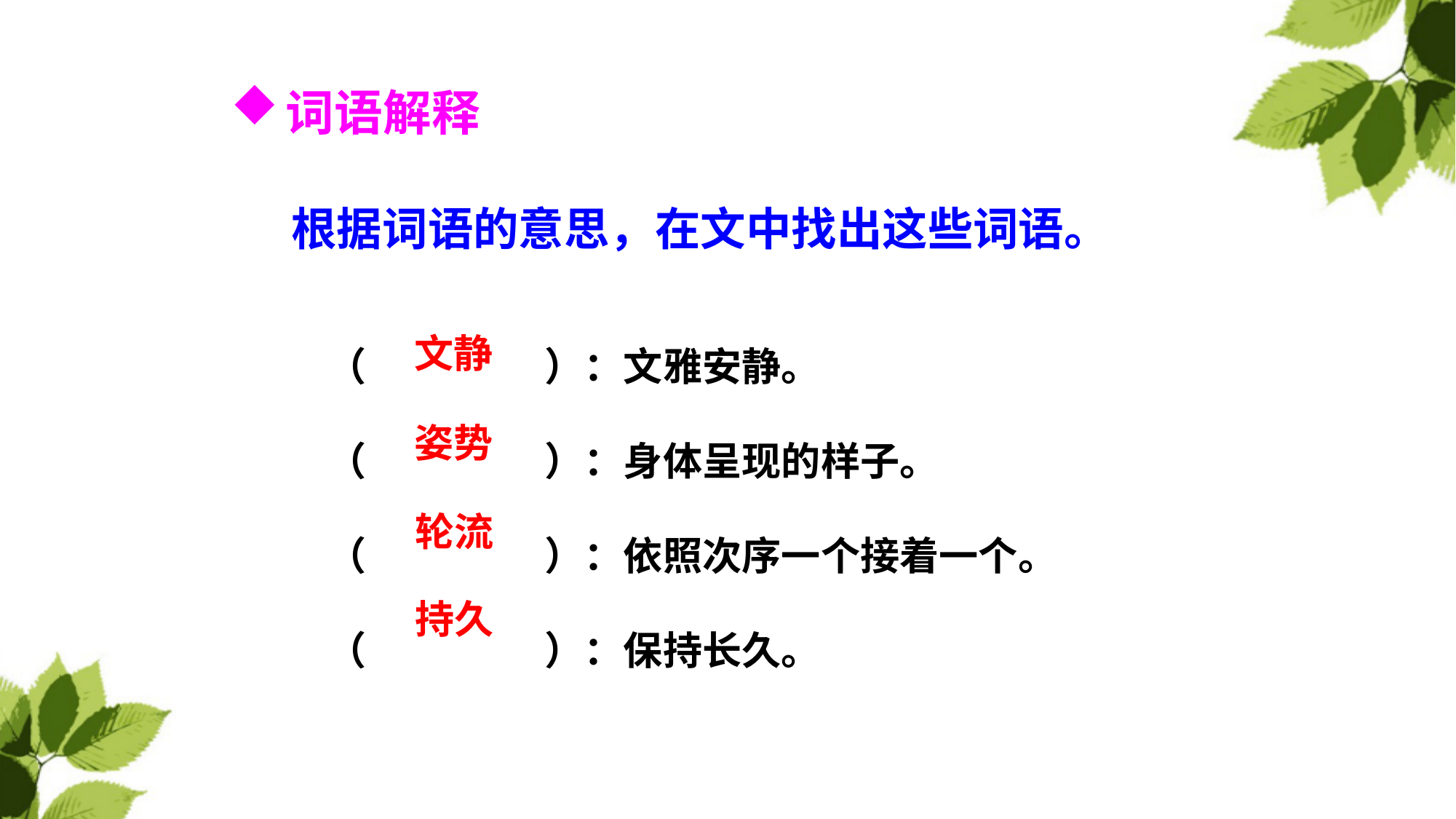

词语解释
根据词语的意思，在文中找出这些词语。
（                    ）：文雅安静。
（                    ）：身体呈现的样子。
（                    ）：依照次序一个接着一个。
（                    ）：保持长久。
文静
姿势
轮流
持久